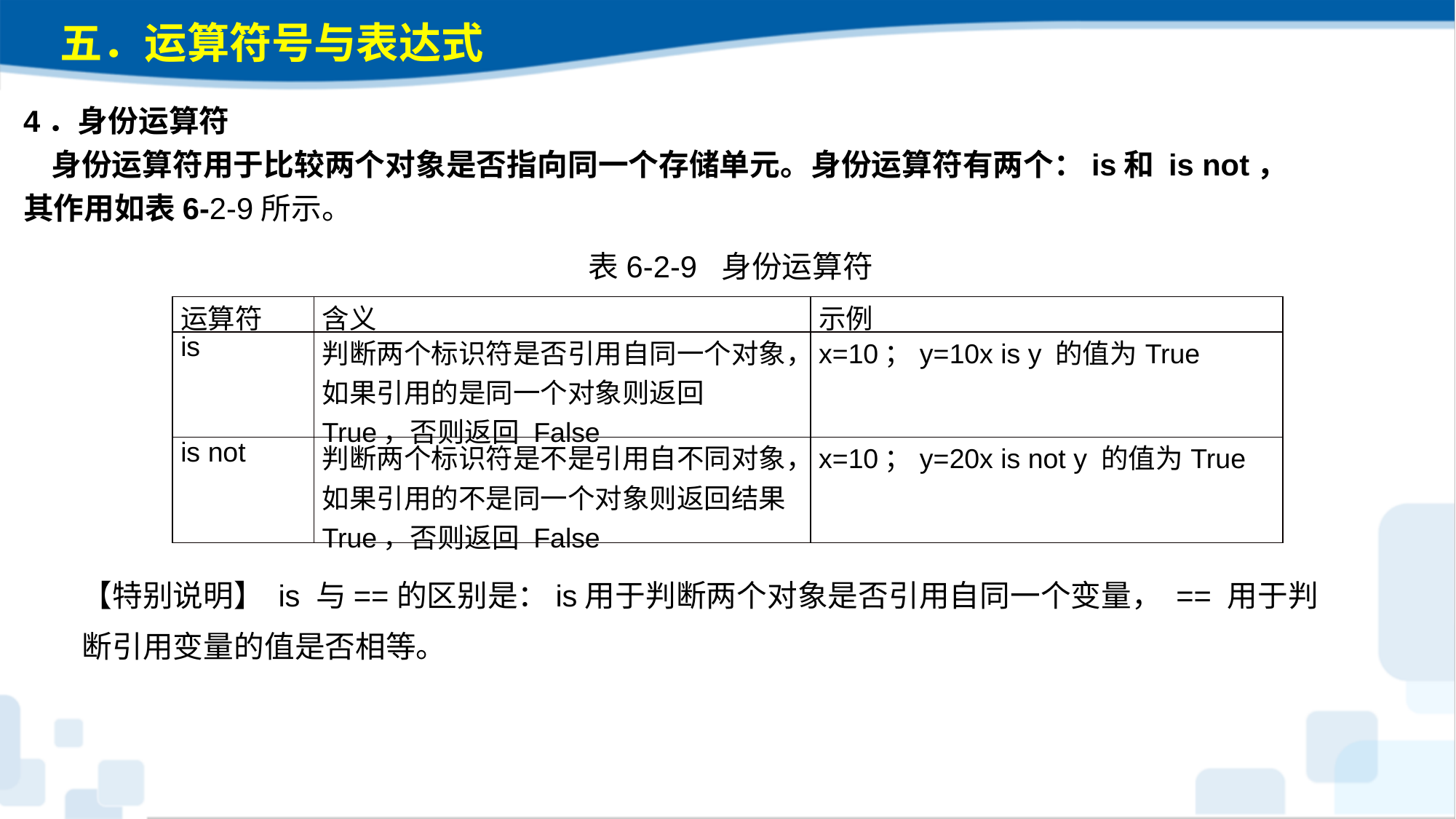

五．运算符号与表达式
4．身份运算符   身份运算符用于比较两个对象是否指向同一个存储单元。身份运算符有两个：is和 is not，其作用如表6-2-9所示。
表6-2-9  身份运算符
| 运算符 | 含义 | 示例 |
| --- | --- | --- |
| is | 判断两个标识符是否引用自同一个对象，如果引用的是同一个对象则返回 True，否则返回 False | x=10；y=10x is y 的值为True |
| is not | 判断两个标识符是不是引用自不同对象，如果引用的不是同一个对象则返回结果 True，否则返回 False | x=10；y=20x is not y 的值为True |
【特别说明】 is 与==的区别是：is用于判断两个对象是否引用自同一个变量， == 用于判断引用变量的值是否相等。